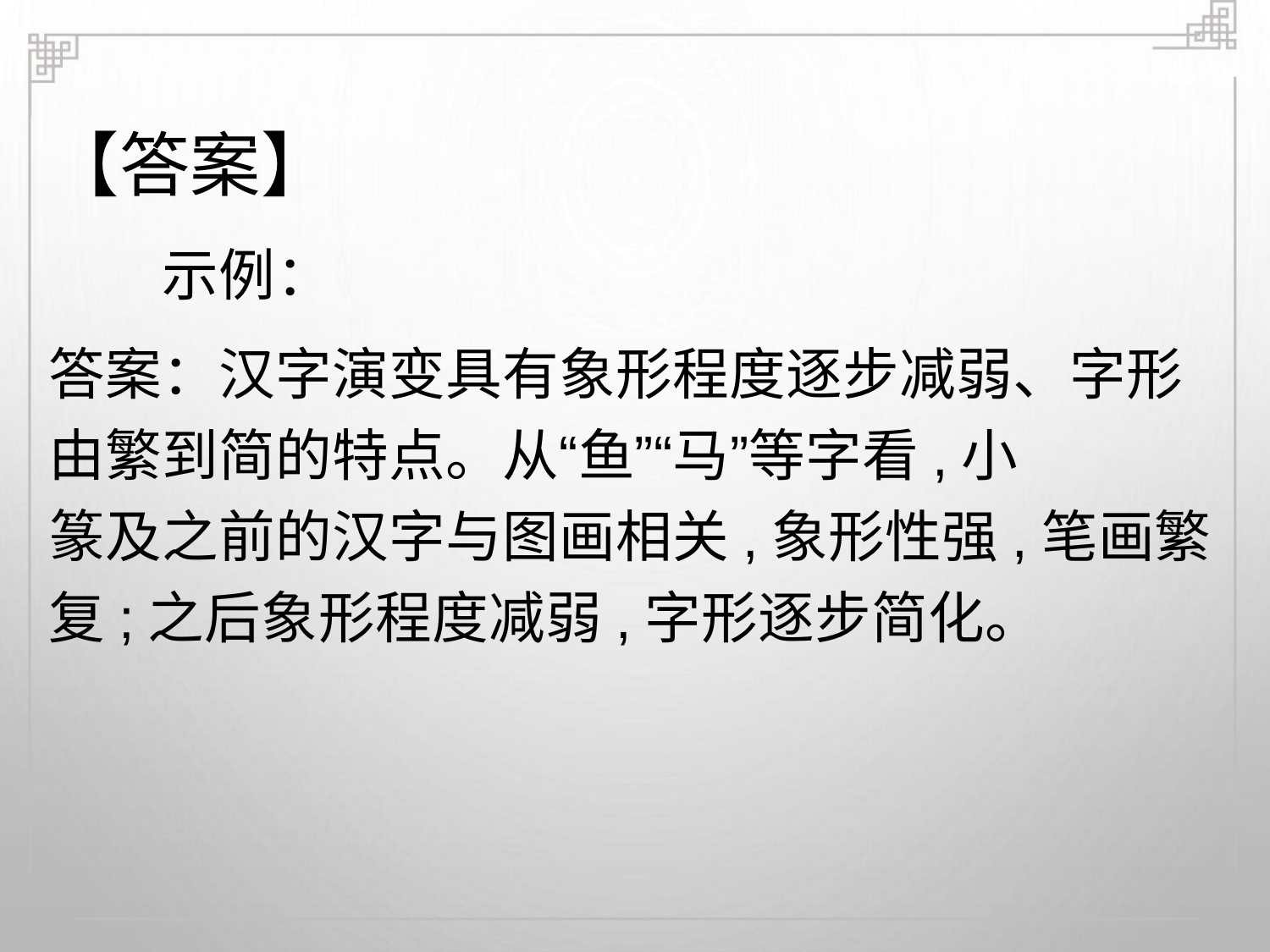

【答案】
示例：
答案：汉字演变具有象形程度逐步减弱、字形
由繁到简的特点。从“鱼”“马”等字看,小
篆及之前的汉字与图画相关,象形性强,笔画繁
复;之后象形程度减弱,字形逐步简化。